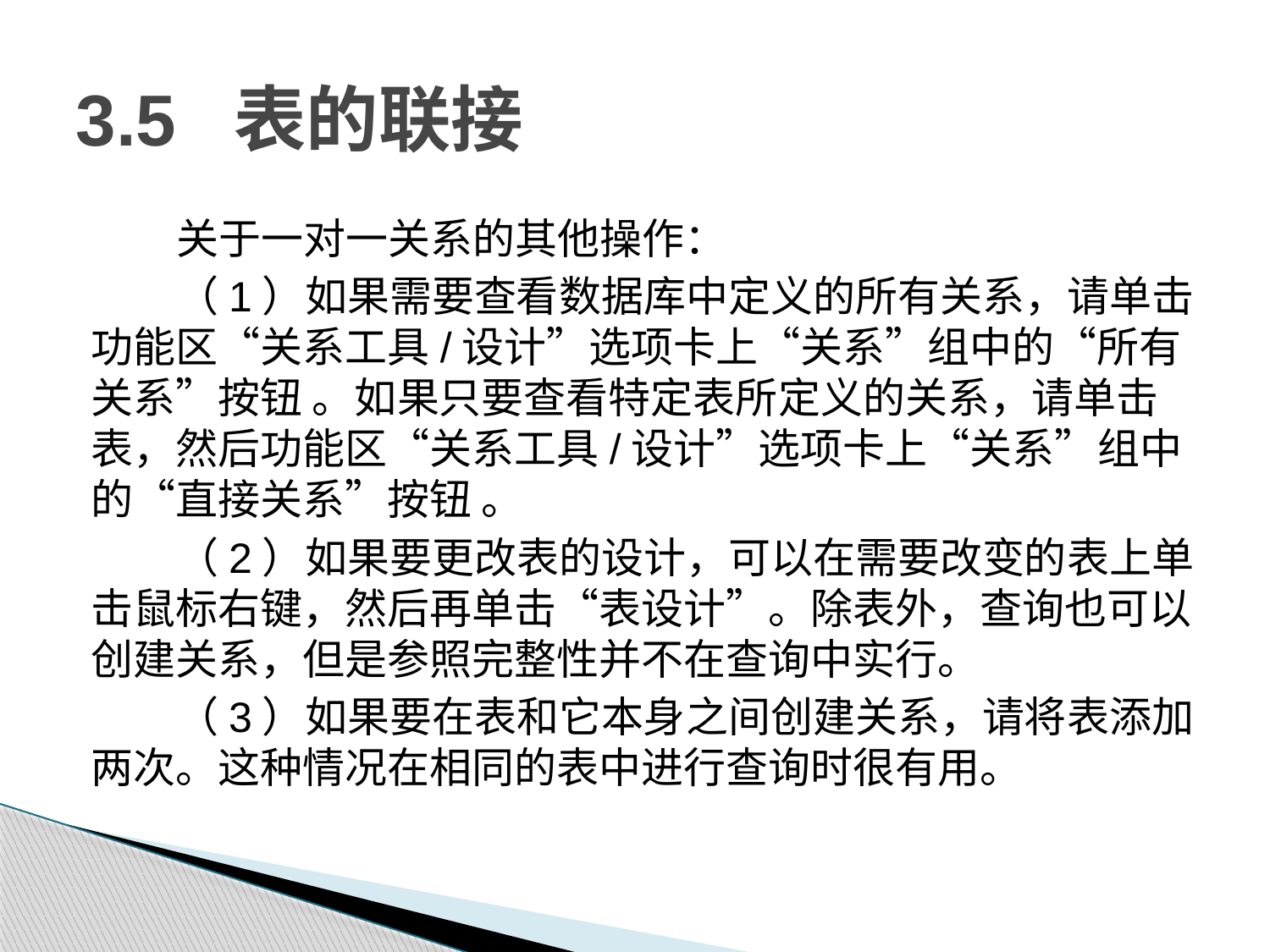

# 3.5  表的联接
关于一对一关系的其他操作：
（1）如果需要查看数据库中定义的所有关系，请单击功能区“关系工具/设计”选项卡上“关系”组中的“所有关系”按钮 。如果只要查看特定表所定义的关系，请单击表，然后功能区“关系工具/设计”选项卡上“关系”组中的“直接关系”按钮 。
（2）如果要更改表的设计，可以在需要改变的表上单击鼠标右键，然后再单击“表设计”。除表外，查询也可以创建关系，但是参照完整性并不在查询中实行。
（3）如果要在表和它本身之间创建关系，请将表添加两次。这种情况在相同的表中进行查询时很有用。